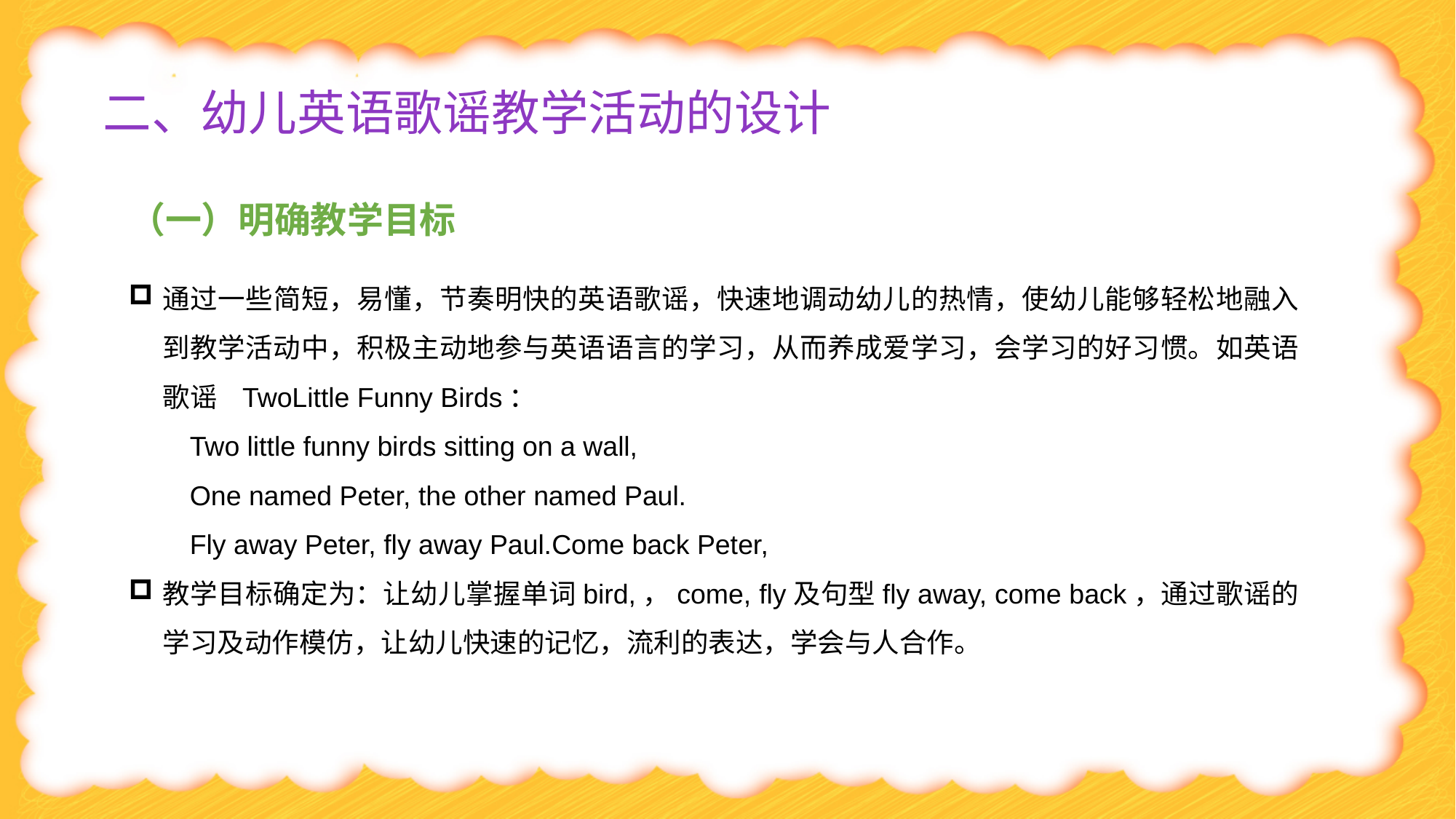

# 二、幼儿英语歌谣教学活动的设计
（一）明确教学目标
通过一些简短，易懂，节奏明快的英语歌谣，快速地调动幼儿的热情，使幼儿能够轻松地融入到教学活动中，积极主动地参与英语语言的学习，从而养成爱学习，会学习的好习惯。如英语歌谣   TwoLittle Funny Birds：
        Two little funny birds sitting on a wall,
        One named Peter, the other named Paul.
        Fly away Peter, fly away Paul.Come back Peter,
教学目标确定为：让幼儿掌握单词bird,，come, fly及句型fly away, come back，通过歌谣的学习及动作模仿，让幼儿快速的记忆，流利的表达，学会与人合作。